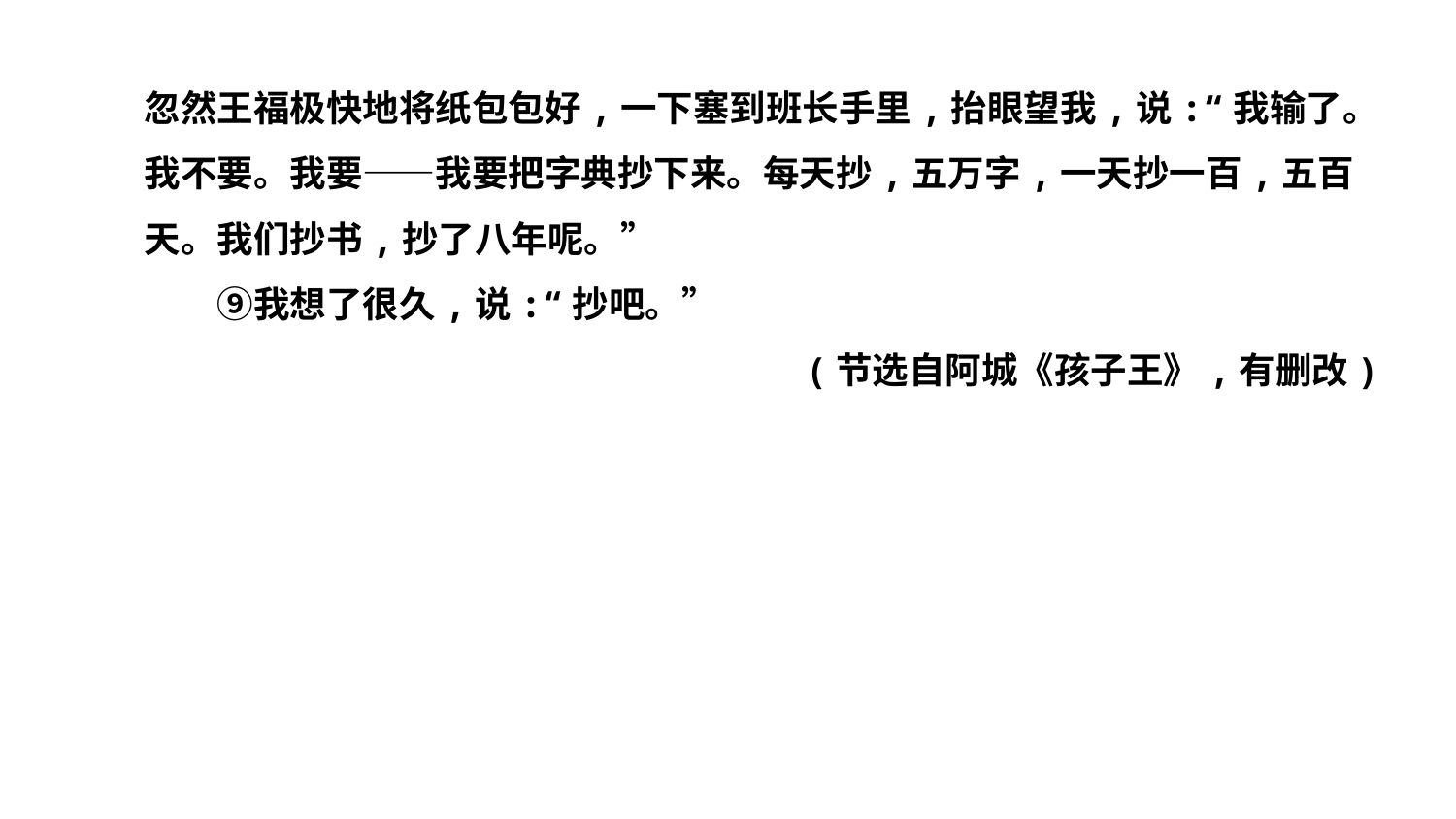

忽然王福极快地将纸包包好,一下塞到班长手里,抬眼望我,说:“我输了。我不要。我要——我要把字典抄下来。每天抄,五万字,一天抄一百,五百天。我们抄书,抄了八年呢。”
　　⑨我想了很久,说:“抄吧。”
(节选自阿城《孩子王》,有删改)